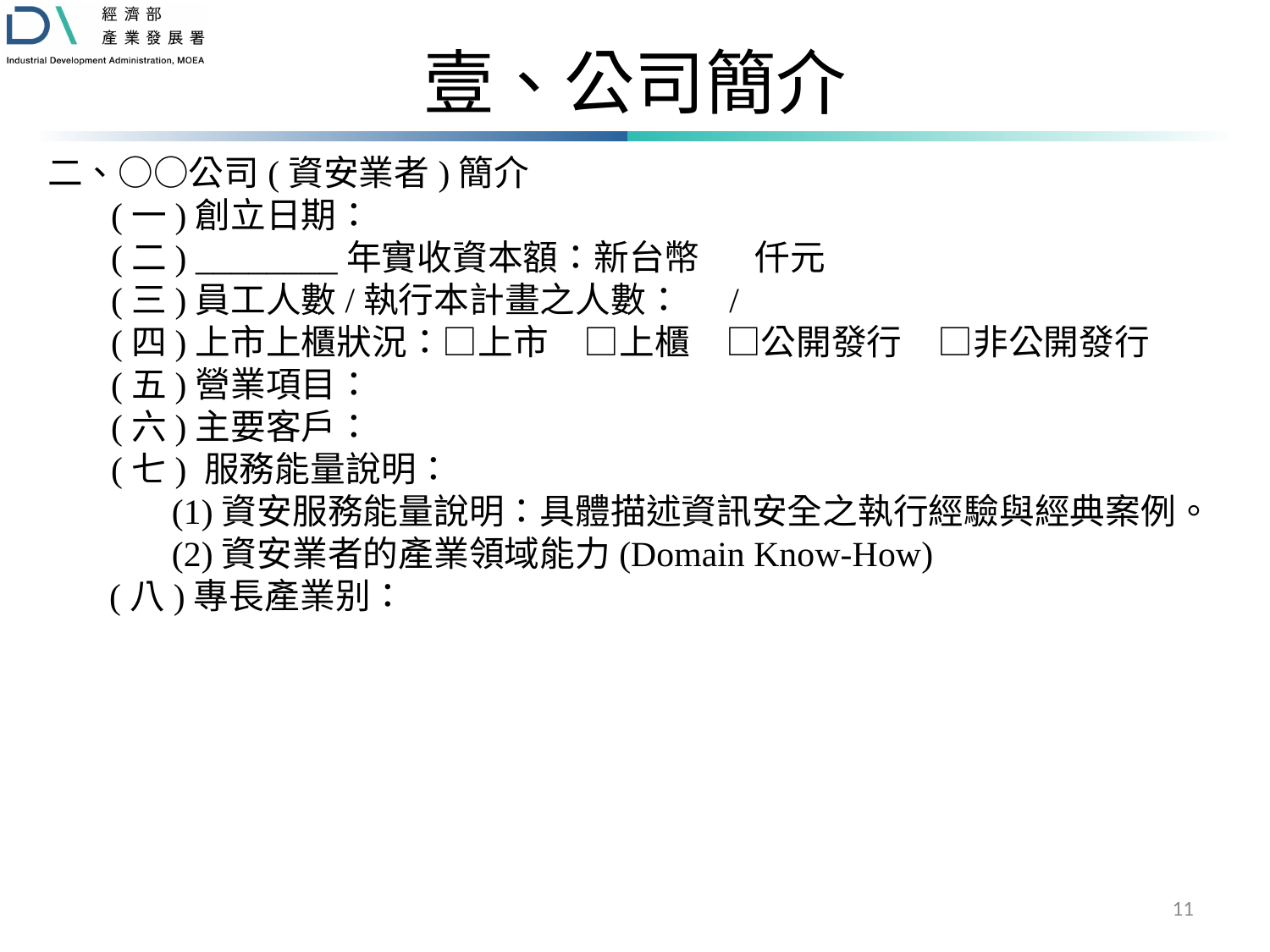

# 壹、公司簡介
二、○○公司(資安業者)簡介
(一)創立日期：
(二) ________年實收資本額：新台幣       仟元
(三)員工人數/執行本計畫之人數：     /
(四)上市上櫃狀況：□上市　□上櫃　□公開發行　□非公開發行
(五)營業項目：
(六)主要客戶：
(七) 服務能量說明：
(1)資安服務能量說明：具體描述資訊安全之執行經驗與經典案例。
(2)資安業者的產業領域能力(Domain Know-How)
(八)專長產業别：

11